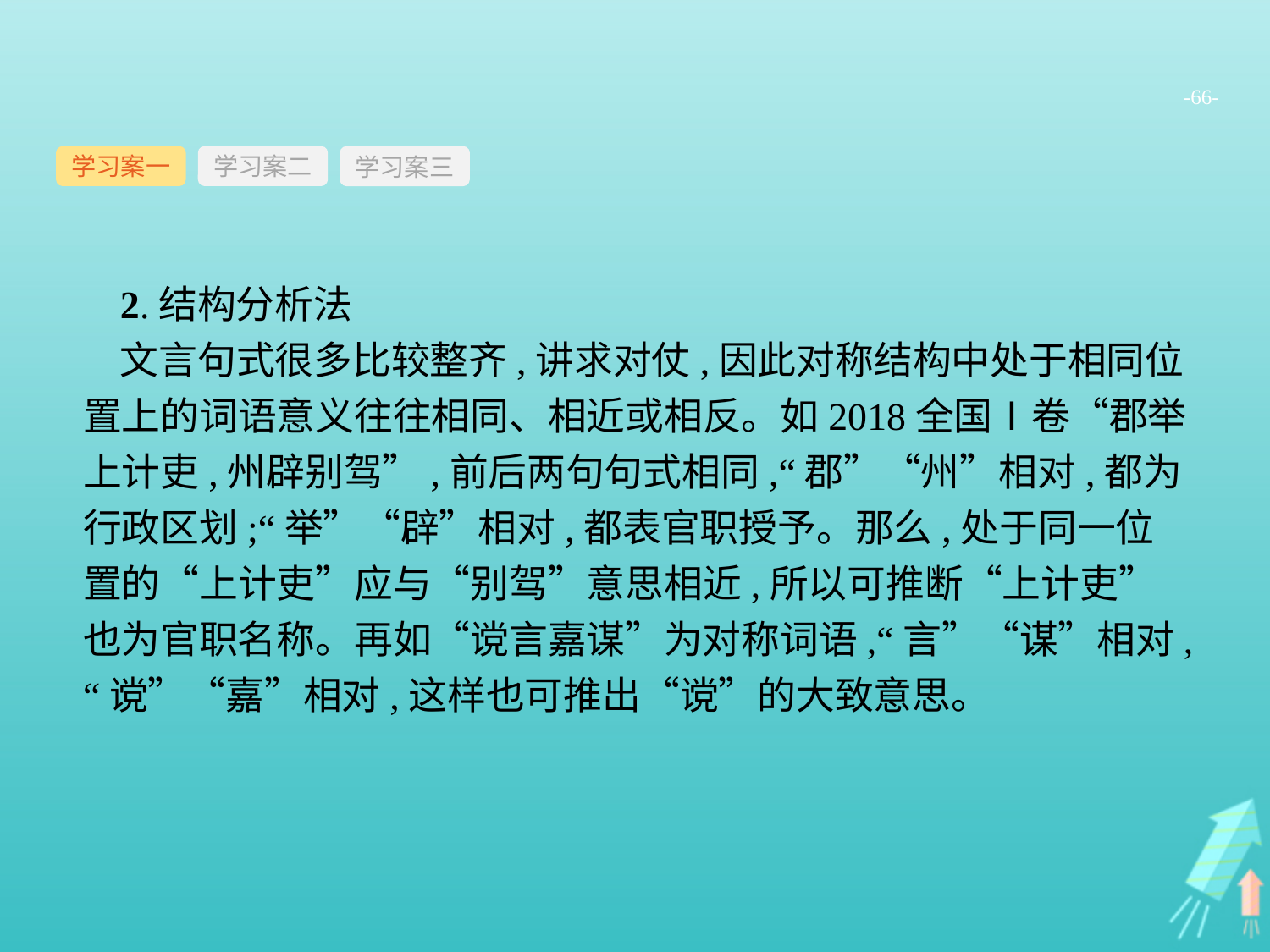

-66-
学习案一
学习案三
学习案二
2.结构分析法
文言句式很多比较整齐,讲求对仗,因此对称结构中处于相同位置上的词语意义往往相同、相近或相反。如2018全国Ⅰ卷“郡举上计吏,州辟别驾”,前后两句句式相同,“郡”“州”相对,都为行政区划;“举”“辟”相对,都表官职授予。那么,处于同一位置的“上计吏”应与“别驾”意思相近,所以可推断“上计吏”也为官职名称。再如“谠言嘉谋”为对称词语,“言”“谋”相对,“谠”“嘉”相对,这样也可推出“谠”的大致意思。